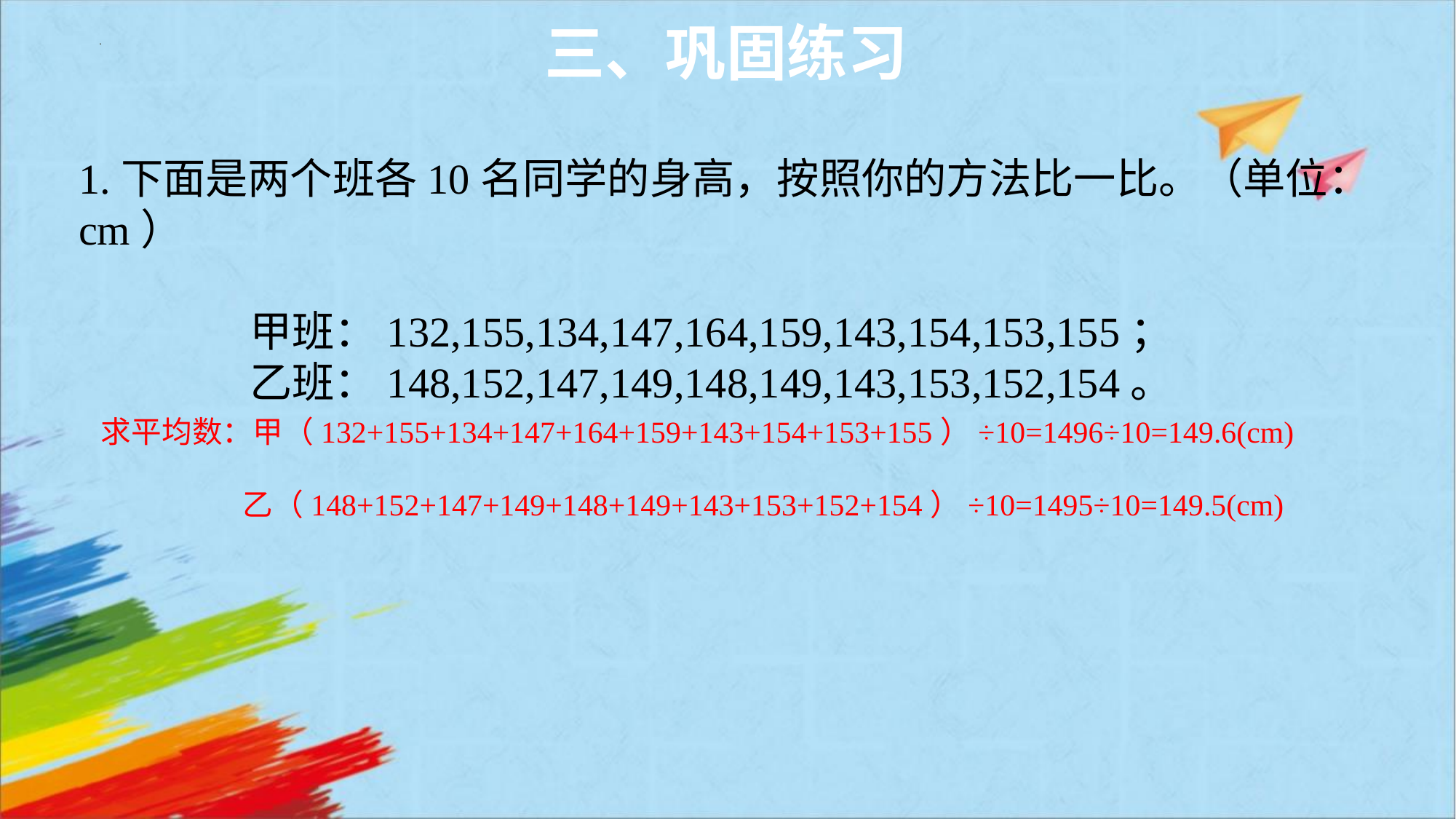

三、巩固练习
1.下面是两个班各10名同学的身高，按照你的方法比一比。（单位：cm）

                 甲班：132,155,134,147,164,159,143,154,153,155；
                 乙班：148,152,147,149,148,149,143,153,152,154。
求平均数：甲（132+155+134+147+164+159+143+154+153+155）÷10=1496÷10=149.6(cm)

                    乙（148+152+147+149+148+149+143+153+152+154）÷10=1495÷10=149.5(cm)